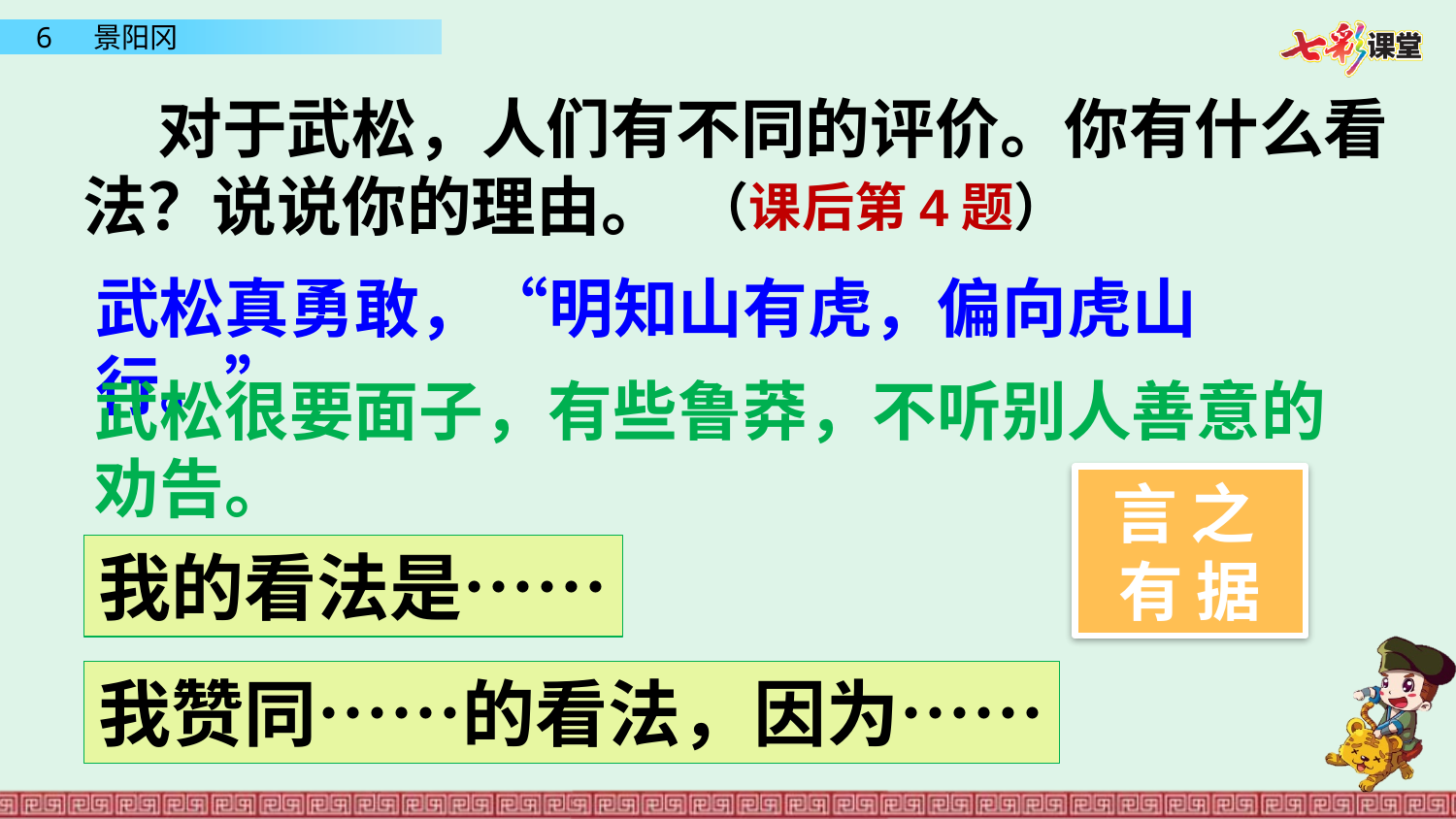

对于武松，人们有不同的评价。你有什么看法？说说你的理由。
（课后第4题）
武松真勇敢，“明知山有虎，偏向虎山行。”
武松很要面子，有些鲁莽，不听别人善意的劝告。
言之有据
我的看法是……
我赞同……的看法，因为……